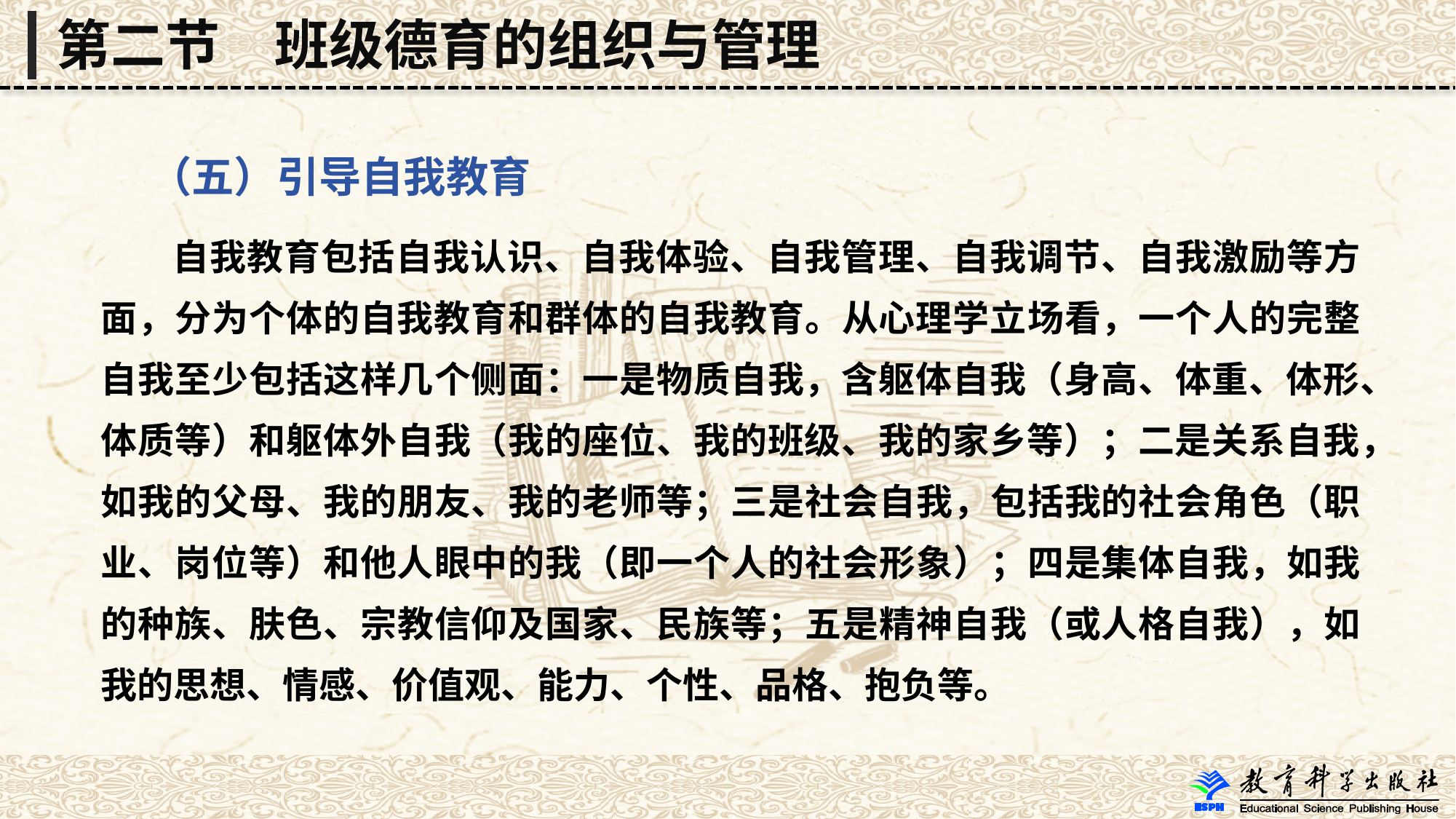

第二节　班级德育的组织与管理
    （五）引导自我教育

       自我教育包括自我认识、自我体验、自我管理、自我调节、自我激励等方面，分为个体的自我教育和群体的自我教育。从心理学立场看，一个人的完整自我至少包括这样几个侧面：一是物质自我，含躯体自我（身高、体重、体形、体质等）和躯体外自我（我的座位、我的班级、我的家乡等）；二是关系自我，如我的父母、我的朋友、我的老师等；三是社会自我，包括我的社会角色（职业、岗位等）和他人眼中的我（即一个人的社会形象）；四是集体自我，如我的种族、肤色、宗教信仰及国家、民族等；五是精神自我（或人格自我），如我的思想、情感、价值观、能力、个性、品格、抱负等。